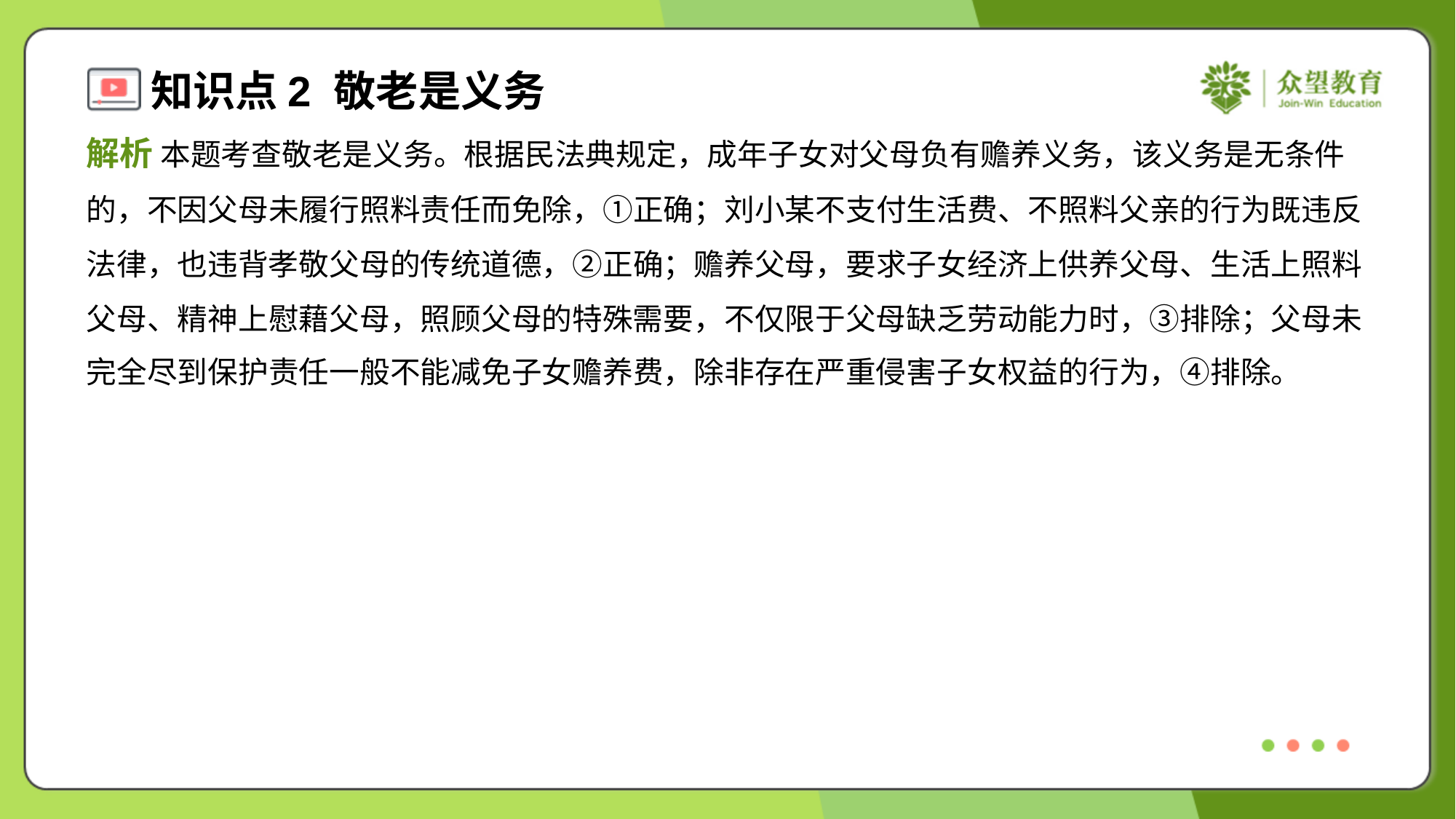

解析 本题考查敬老是义务。根据民法典规定，成年子女对父母负有赡养义务，该义务是无条件
的，不因父母未履行照料责任而免除，①正确；刘小某不支付生活费、不照料父亲的行为既违反
法律，也违背孝敬父母的传统道德，②正确；赡养父母，要求子女经济上供养父母、生活上照料
父母、精神上慰藉父母，照顾父母的特殊需要，不仅限于父母缺乏劳动能力时，③排除；父母未
完全尽到保护责任一般不能减免子女赡养费，除非存在严重侵害子女权益的行为，④排除。